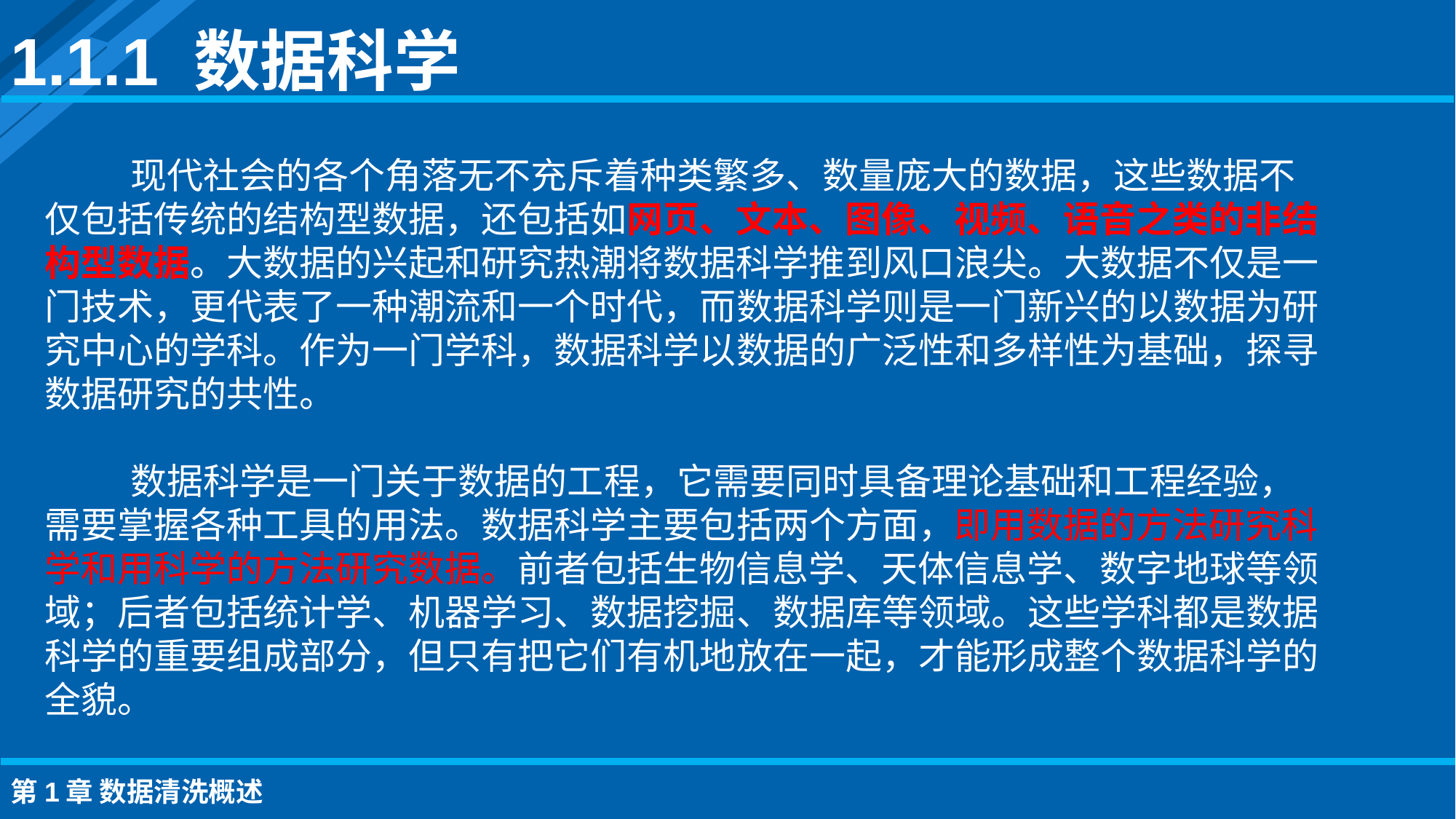

1.1.1 数据科学

现代社会的各个角落无不充斥着种类繁多、数量庞大的数据，这些数据不仅包括传统的结构型数据，还包括如网页、文本、图像、视频、语音之类的非结构型数据。大数据的兴起和研究热潮将数据科学推到风口浪尖。大数据不仅是一门技术，更代表了一种潮流和一个时代，而数据科学则是一门新兴的以数据为研究中心的学科。作为一门学科，数据科学以数据的广泛性和多样性为基础，探寻数据研究的共性。

数据科学是一门关于数据的工程，它需要同时具备理论基础和工程经验，需要掌握各种工具的用法。数据科学主要包括两个方面，即用数据的方法研究科学和用科学的方法研究数据。前者包括生物信息学、天体信息学、数字地球等领域；后者包括统计学、机器学习、数据挖掘、数据库等领域。这些学科都是数据科学的重要组成部分，但只有把它们有机地放在一起，才能形成整个数据科学的全貌。
第1章 数据清洗概述